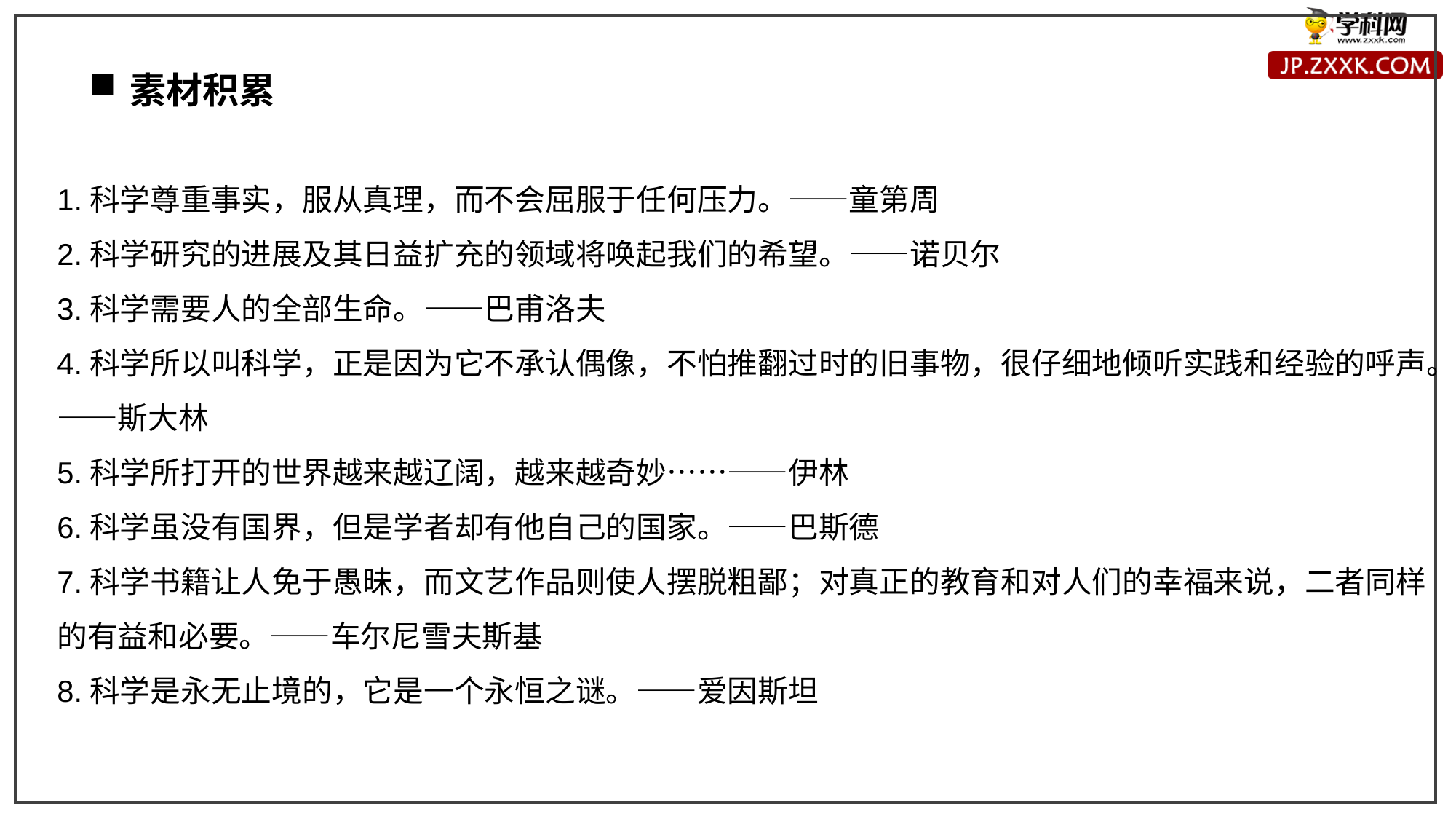

素材积累
1.科学尊重事实，服从真理，而不会屈服于任何压力。——童第周
2.科学研究的进展及其日益扩充的领域将唤起我们的希望。——诺贝尔
3.科学需要人的全部生命。——巴甫洛夫
4.科学所以叫科学，正是因为它不承认偶像，不怕推翻过时的旧事物，很仔细地倾听实践和经验的呼声。——斯大林
5.科学所打开的世界越来越辽阔，越来越奇妙……——伊林
6.科学虽没有国界，但是学者却有他自己的国家。——巴斯德
7.科学书籍让人免于愚昧，而文艺作品则使人摆脱粗鄙；对真正的教育和对人们的幸福来说，二者同样的有益和必要。——车尔尼雪夫斯基
8.科学是永无止境的，它是一个永恒之谜。——爱因斯坦